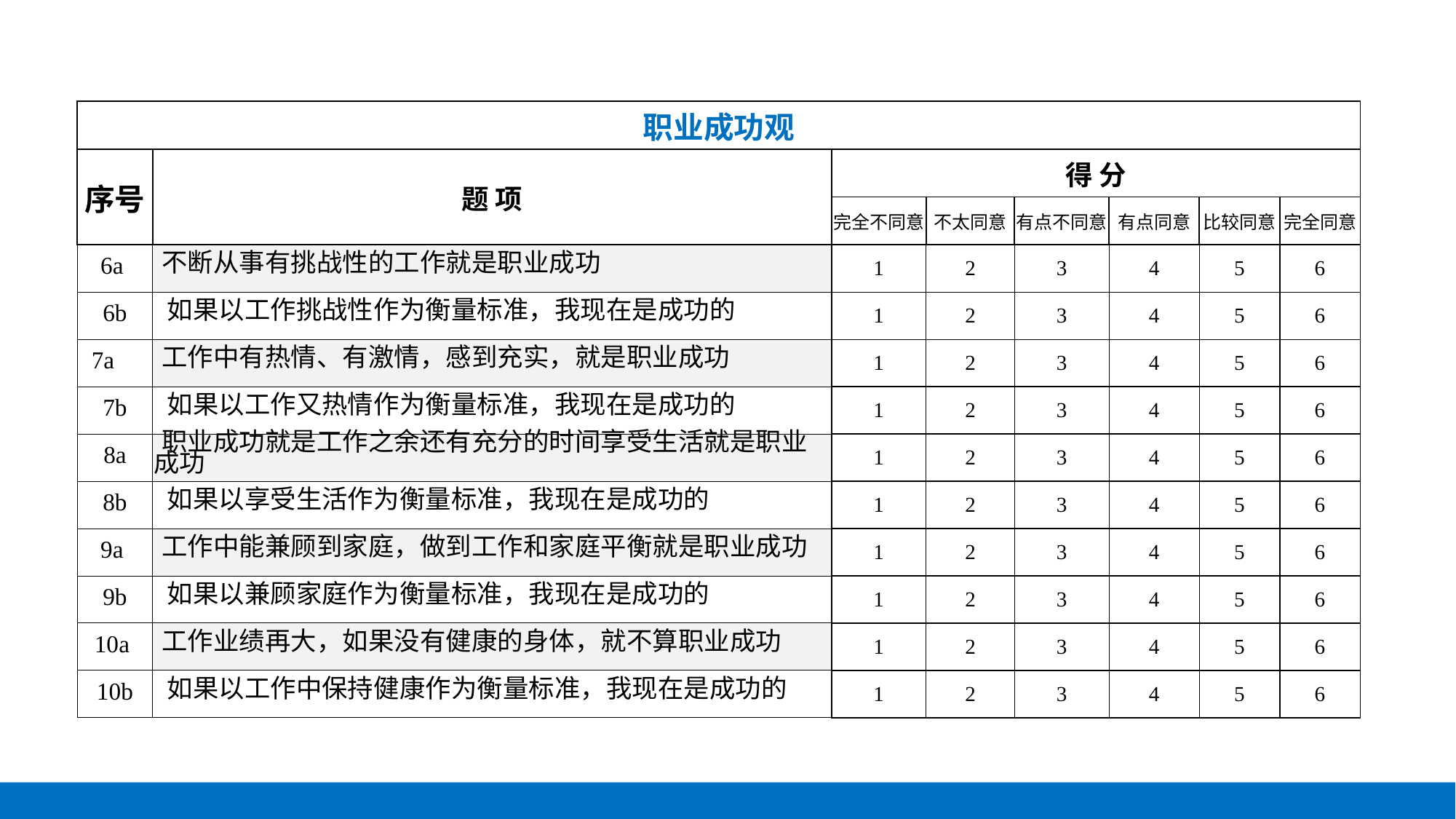

| 职业成功观 |  |  |  |  |  |  |  |
| --- | --- | --- | --- | --- | --- | --- | --- |
| 序号 | 题 项 | 得 分 |  |  |  |  |  |
|  |  | 完全不同意 | 不太同意 | 有点不同意 | 有点同意 | 比较同意 | 完全同意 |
| 6a | 不断从事有挑战性的工作就是职业成功 | 1 | 2 | 3 | 4 | 5 | 6 |
| 6b | 如果以工作挑战性作为衡量标准，我现在是成功的 | 1 | 2 | 3 | 4 | 5 | 6 |
| 7a | 工作中有热情、有激情，感到充实，就是职业成功 | 1 | 2 | 3 | 4 | 5 | 6 |
| 7b | 如果以工作又热情作为衡量标准，我现在是成功的 | 1 | 2 | 3 | 4 | 5 | 6 |
| 8a | 职业成功就是工作之余还有充分的时间享受生活就是职业成功 | 1 | 2 | 3 | 4 | 5 | 6 |
| 8b | 如果以享受生活作为衡量标准，我现在是成功的 | 1 | 2 | 3 | 4 | 5 | 6 |
| 9a | 工作中能兼顾到家庭，做到工作和家庭平衡就是职业成功 | 1 | 2 | 3 | 4 | 5 | 6 |
| 9b | 如果以兼顾家庭作为衡量标准，我现在是成功的 | 1 | 2 | 3 | 4 | 5 | 6 |
| 10a | 工作业绩再大，如果没有健康的身体，就不算职业成功 | 1 | 2 | 3 | 4 | 5 | 6 |
| 10b | 如果以工作中保持健康作为衡量标准，我现在是成功的 | 1 | 2 | 3 | 4 | 5 | 6 |